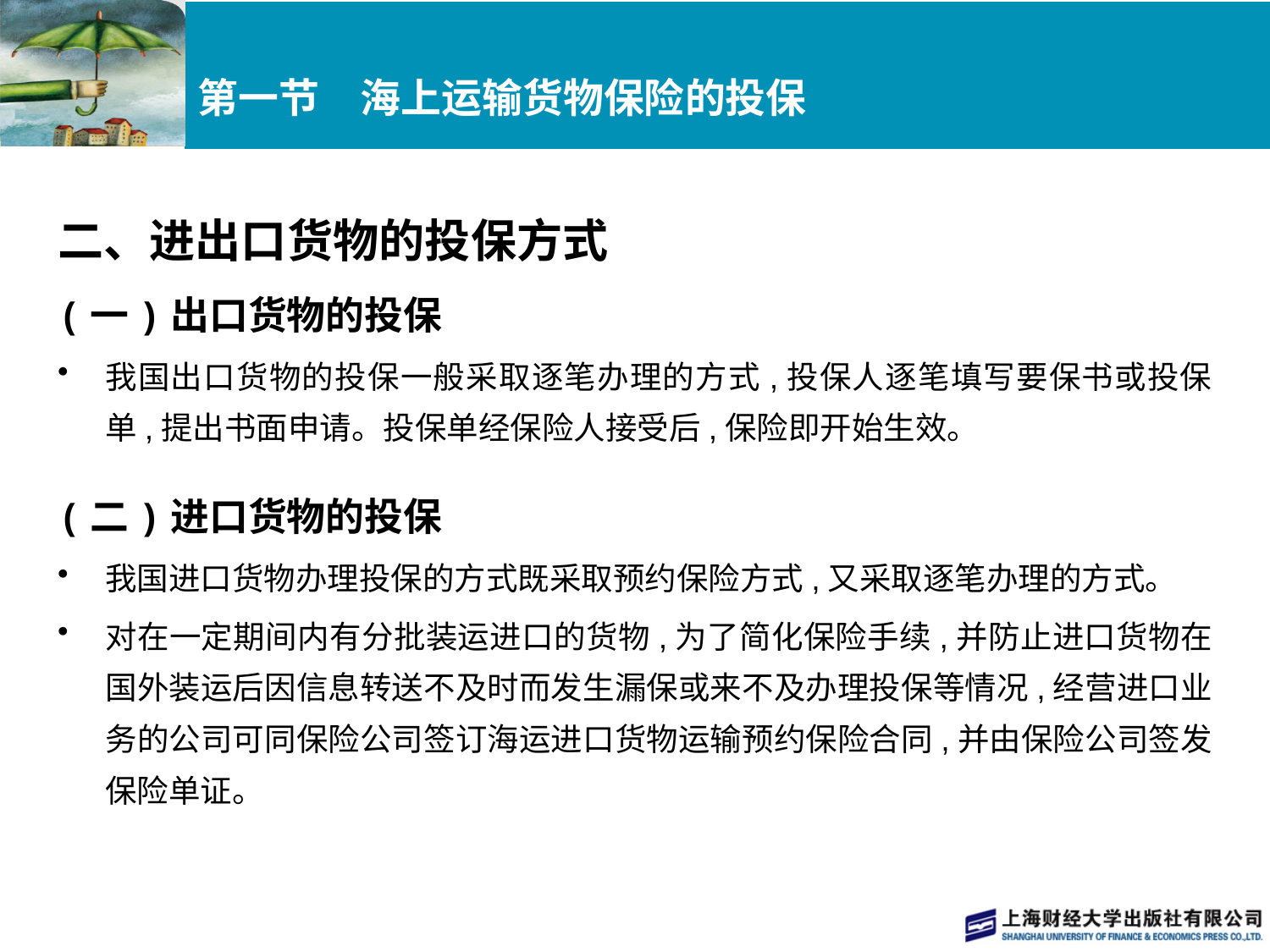

# 第一节　海上运输货物保险的投保
二、进出口货物的投保方式
(一)出口货物的投保
我国出口货物的投保一般采取逐笔办理的方式,投保人逐笔填写要保书或投保单,提出书面申请。投保单经保险人接受后,保险即开始生效。

(二)进口货物的投保
我国进口货物办理投保的方式既采取预约保险方式,又采取逐笔办理的方式。
对在一定期间内有分批装运进口的货物,为了简化保险手续,并防止进口货物在国外装运后因信息转送不及时而发生漏保或来不及办理投保等情况,经营进口业务的公司可同保险公司签订海运进口货物运输预约保险合同,并由保险公司签发保险单证。